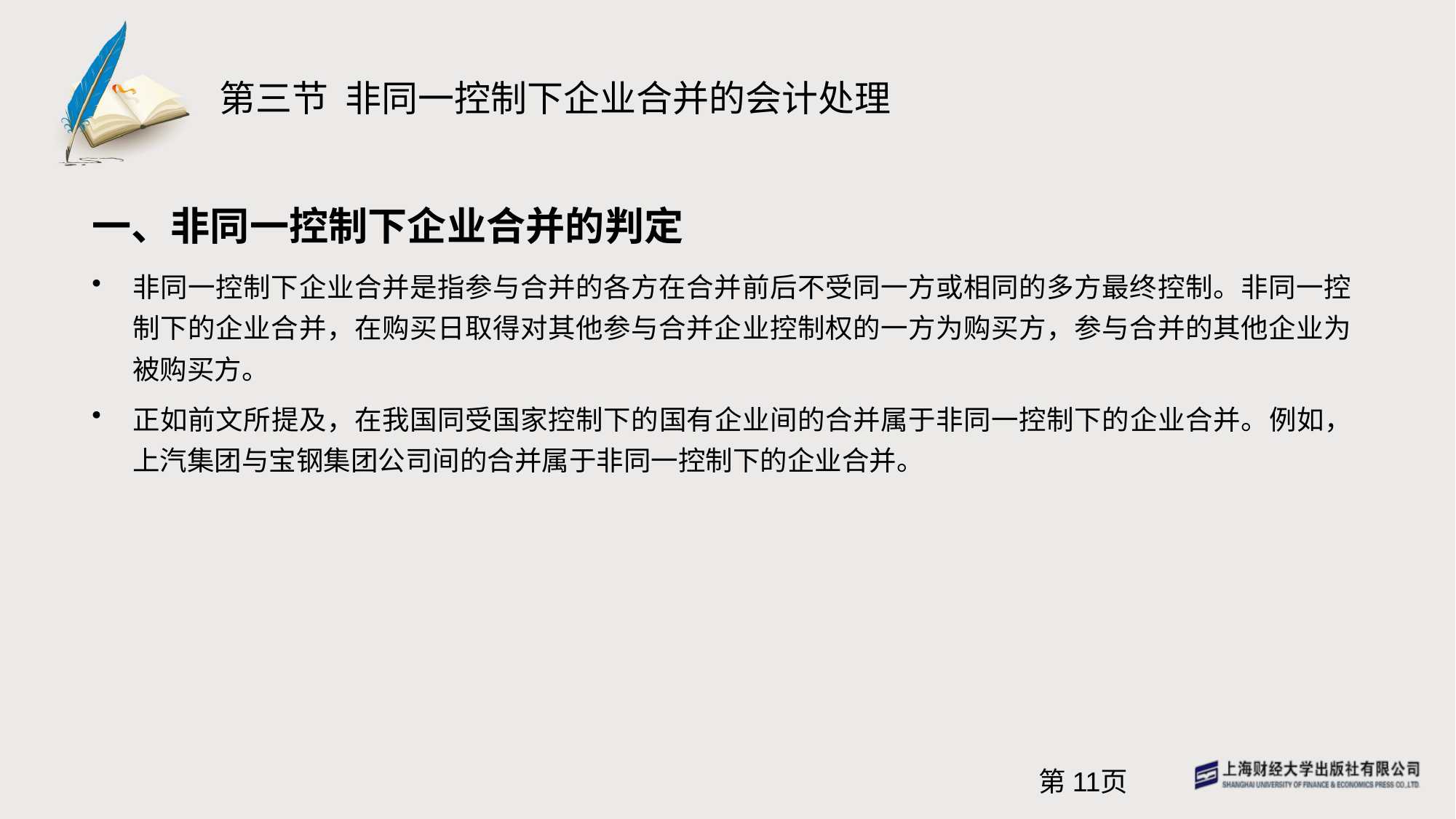

# 第三节  非同一控制下企业合并的会计处理
一、非同一控制下企业合并的判定
非同一控制下企业合并是指参与合并的各方在合并前后不受同一方或相同的多方最终控制。非同一控制下的企业合并，在购买日取得对其他参与合并企业控制权的一方为购买方，参与合并的其他企业为被购买方。
正如前文所提及，在我国同受国家控制下的国有企业间的合并属于非同一控制下的企业合并。例如，上汽集团与宝钢集团公司间的合并属于非同一控制下的企业合并。

11